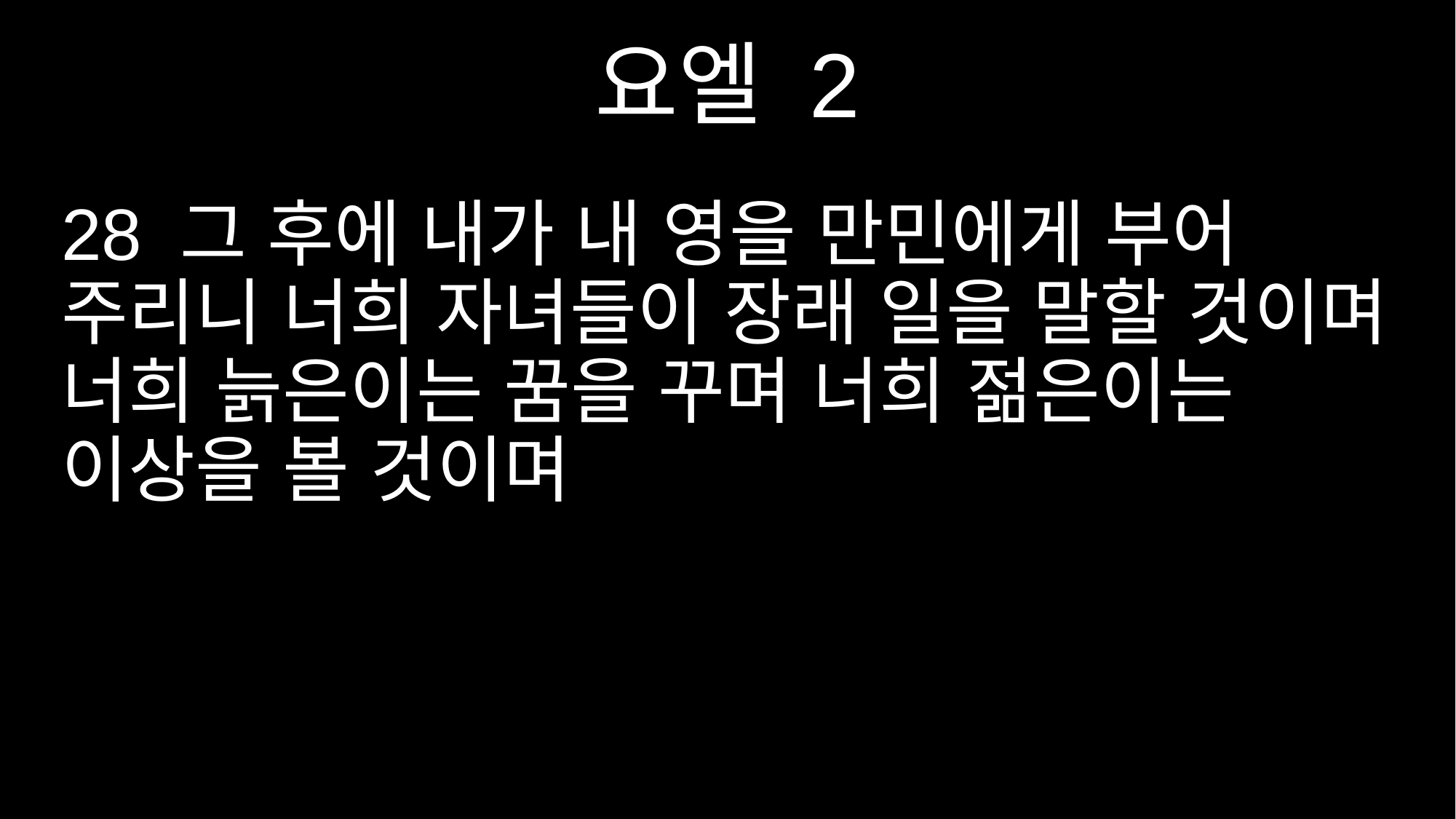

요엘 2
28 그 후에 내가 내 영을 만민에게 부어 주리니 너희 자녀들이 장래 일을 말할 것이며 너희 늙은이는 꿈을 꾸며 너희 젊은이는 이상을 볼 것이며